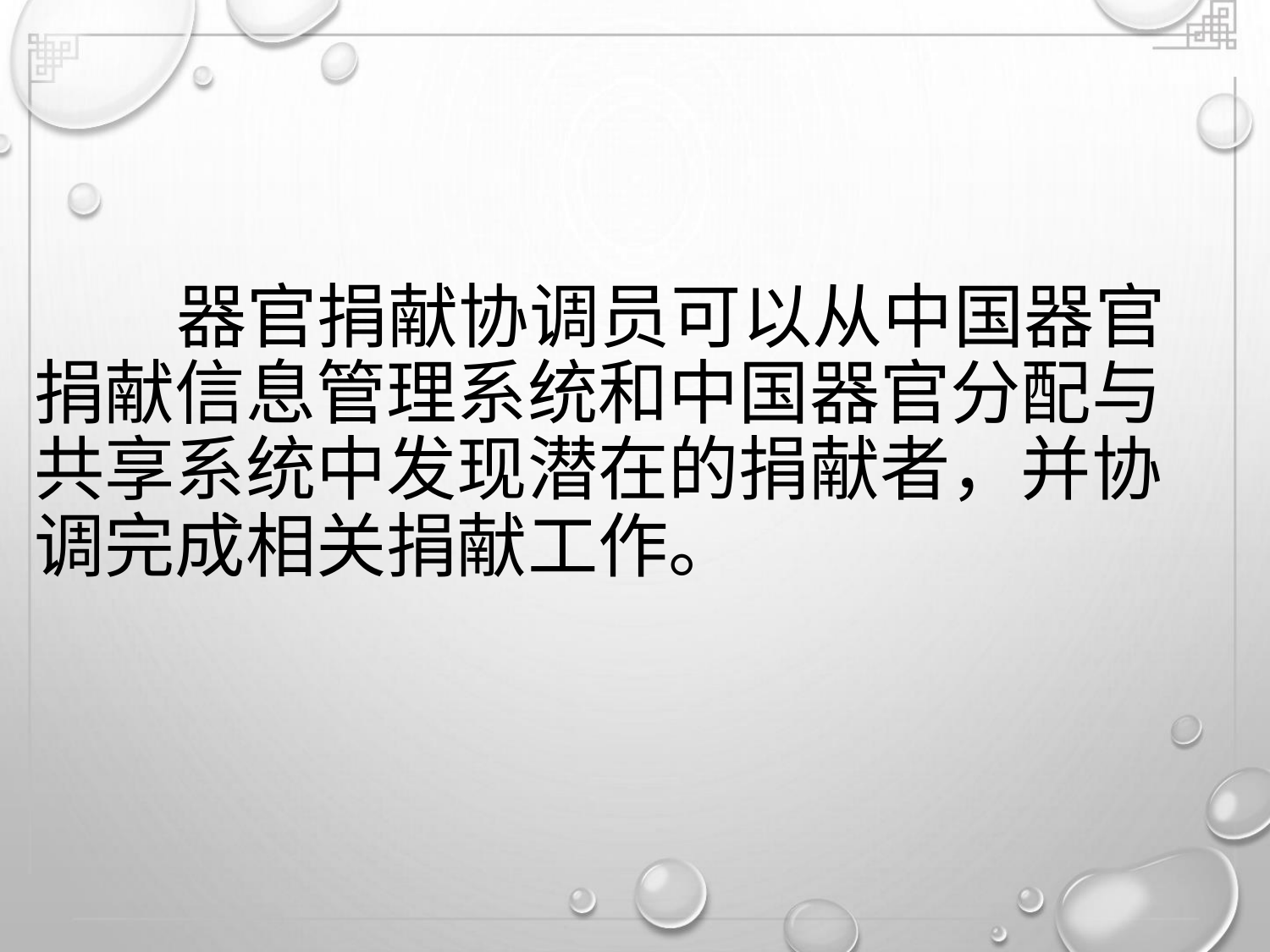

器官捐献协调员可以从中国器官
捐献信息管理系统和中国器官分配与
共享系统中发现潜在的捐献者，并协
调完成相关捐献工作。